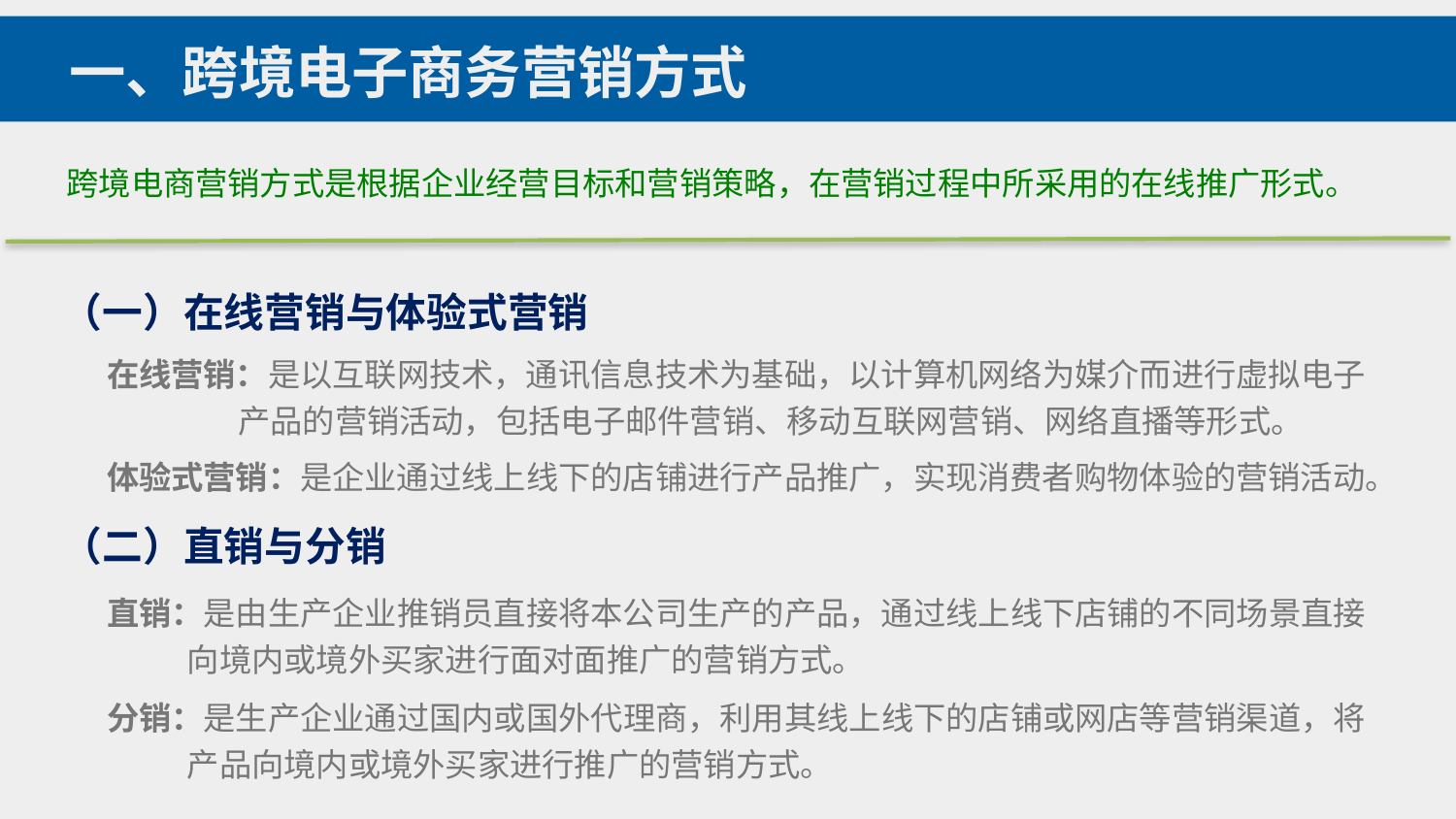

一、跨境电子商务营销方式
跨境电商营销方式是根据企业经营目标和营销策略，在营销过程中所采用的在线推广形式。
（一）在线营销与体验式营销
在线营销：是以互联网技术，通讯信息技术为基础，以计算机网络为媒介而进行虚拟电子
                 产品的营销活动，包括电子邮件营销、移动互联网营销、网络直播等形式。
体验式营销：是企业通过线上线下的店铺进行产品推广，实现消费者购物体验的营销活动。
（二）直销与分销
直销：是由生产企业推销员直接将本公司生产的产品，通过线上线下店铺的不同场景直接
          向境内或境外买家进行面对面推广的营销方式。
分销：是生产企业通过国内或国外代理商，利用其线上线下的店铺或网店等营销渠道，将
          产品向境内或境外买家进行推广的营销方式。